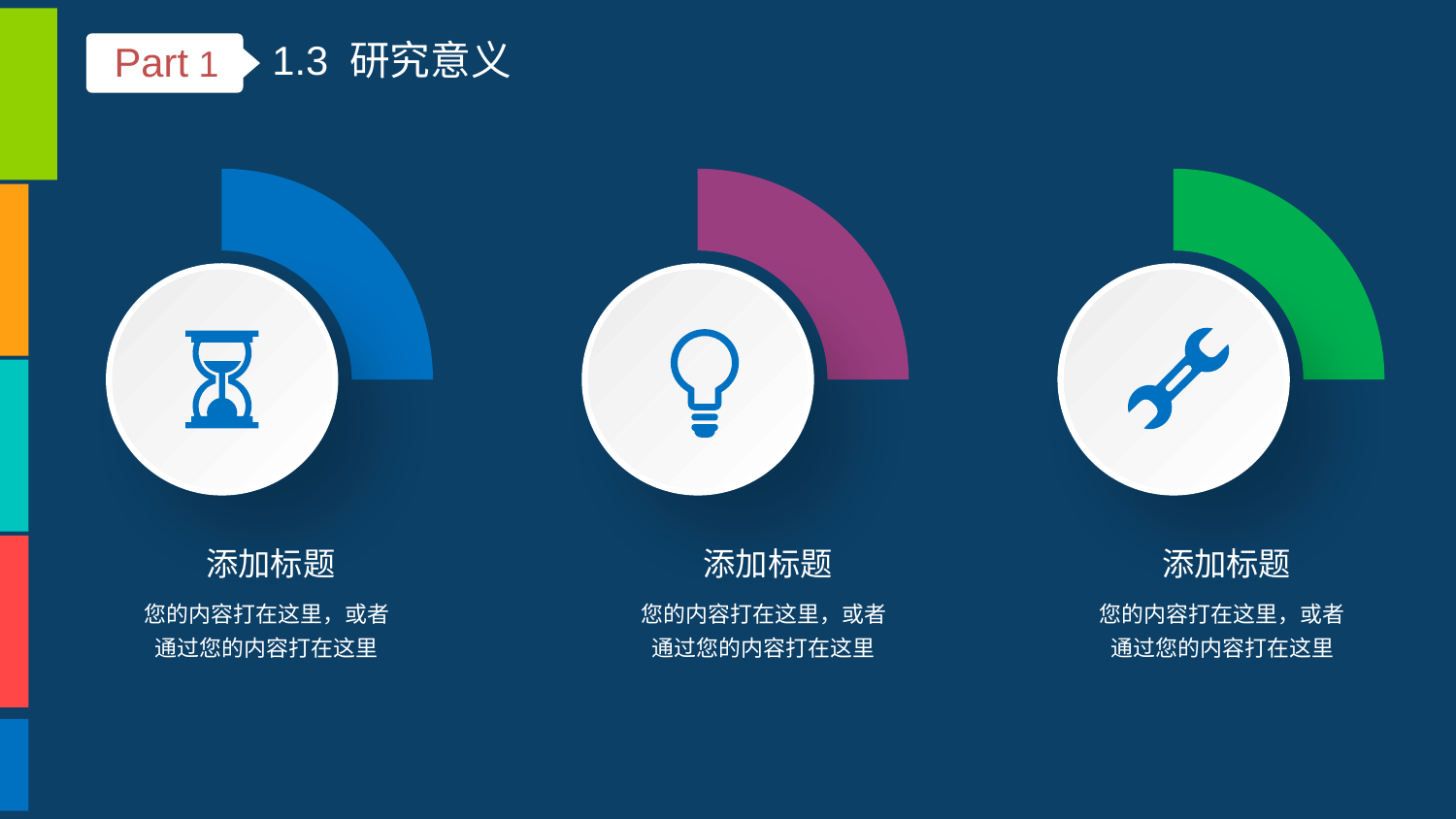

1.3 研究意义
Part 1

添加标题
您的内容打在这里，或者通过您的内容打在这里
添加标题
您的内容打在这里，或者通过您的内容打在这里
添加标题
您的内容打在这里，或者通过您的内容打在这里